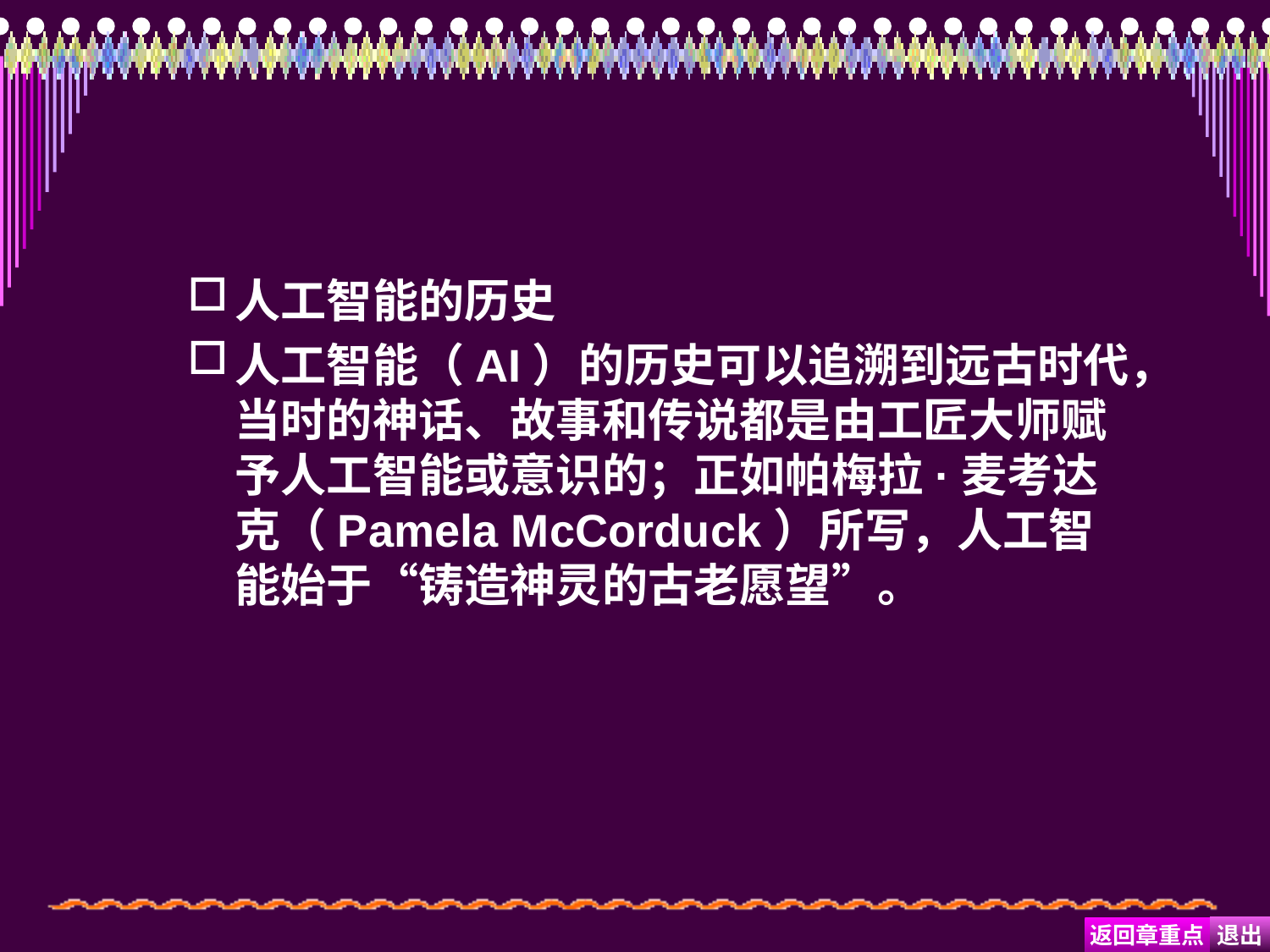

#
人工智能的历史
人工智能（AI）的历史可以追溯到远古时代，当时的神话、故事和传说都是由工匠大师赋予人工智能或意识的；正如帕梅拉·麦考达克（Pamela McCorduck）所写，人工智能始于“铸造神灵的古老愿望”。